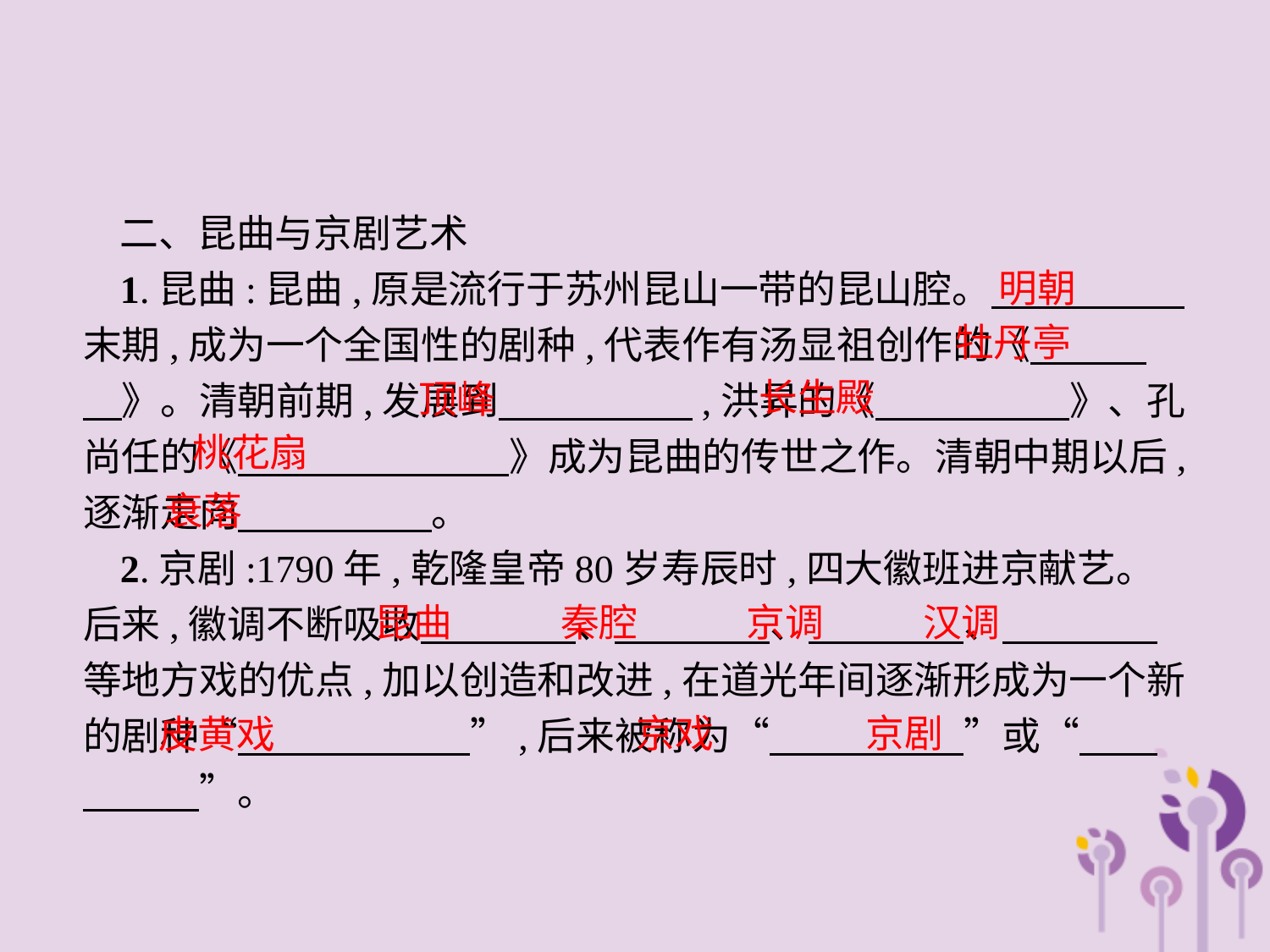

二、昆曲与京剧艺术
1.昆曲:昆曲,原是流行于苏州昆山一带的昆山腔。　　　　　末期,成为一个全国性的剧种,代表作有汤显祖创作的《　　　　》。清朝前期,发展到　　　　　,洪昇的《　　　　　》、孔尚任的《　　　　　　　》成为昆曲的传世之作。清朝中期以后,逐渐走向　　　　　。
2.京剧:1790年,乾隆皇帝80岁寿辰时,四大徽班进京献艺。后来,徽调不断吸收　　　　、　　　　、　　　　、　　　　等地方戏的优点,加以创造和改进,在道光年间逐渐形成为一个新的剧种“　　　　　　”,后来被称为“　　　　　”或“　　　　　”。
明朝
牡丹亭
长生殿
顶峰
桃花扇
衰落
昆曲　        秦腔　        京调　       汉调
京戏　             京剧
皮黄戏